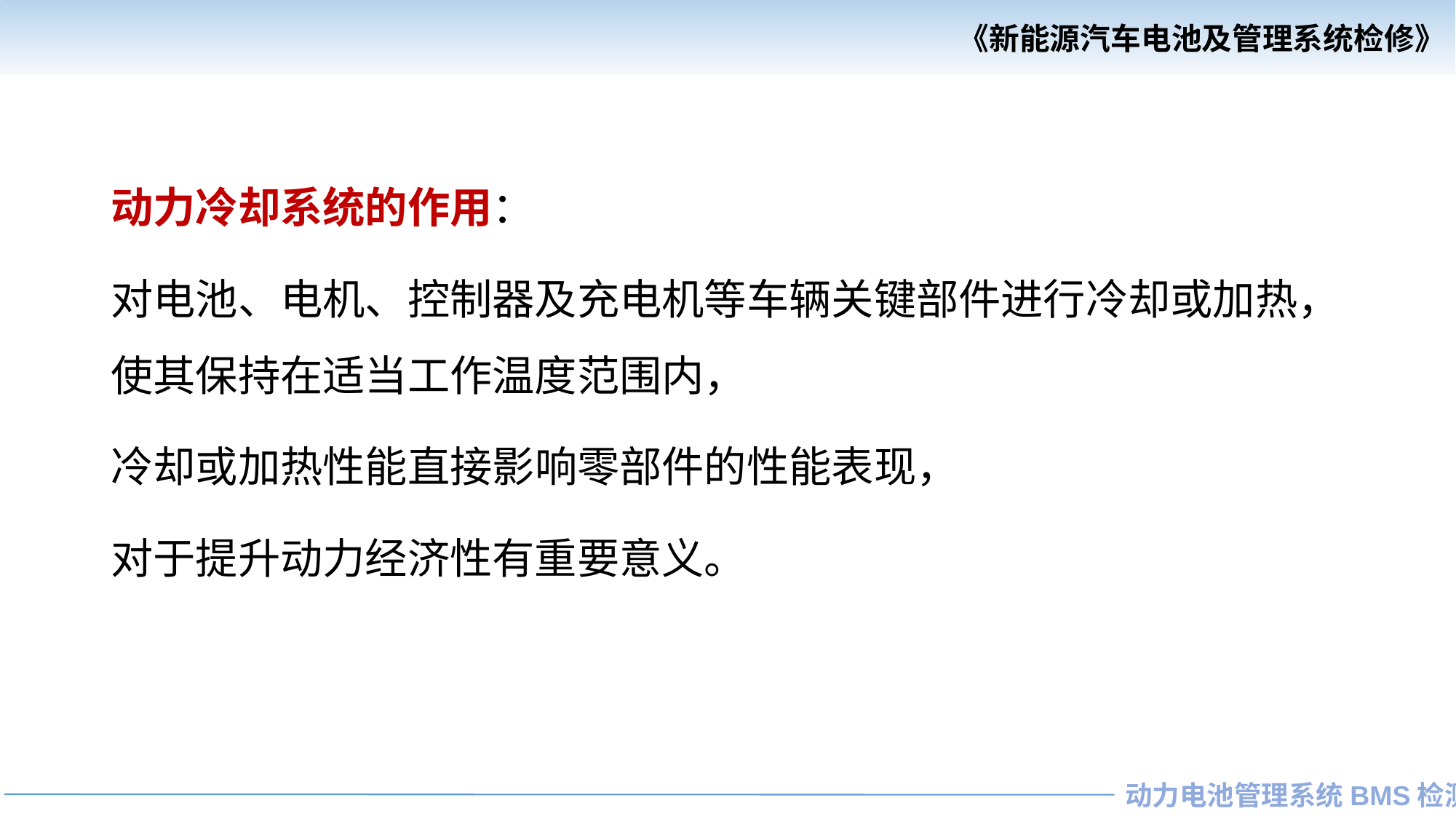

动力冷却系统的作用：
对电池、电机、控制器及充电机等车辆关键部件进行冷却或加热，使其保持在适当工作温度范围内，
冷却或加热性能直接影响零部件的性能表现，
对于提升动力经济性有重要意义。